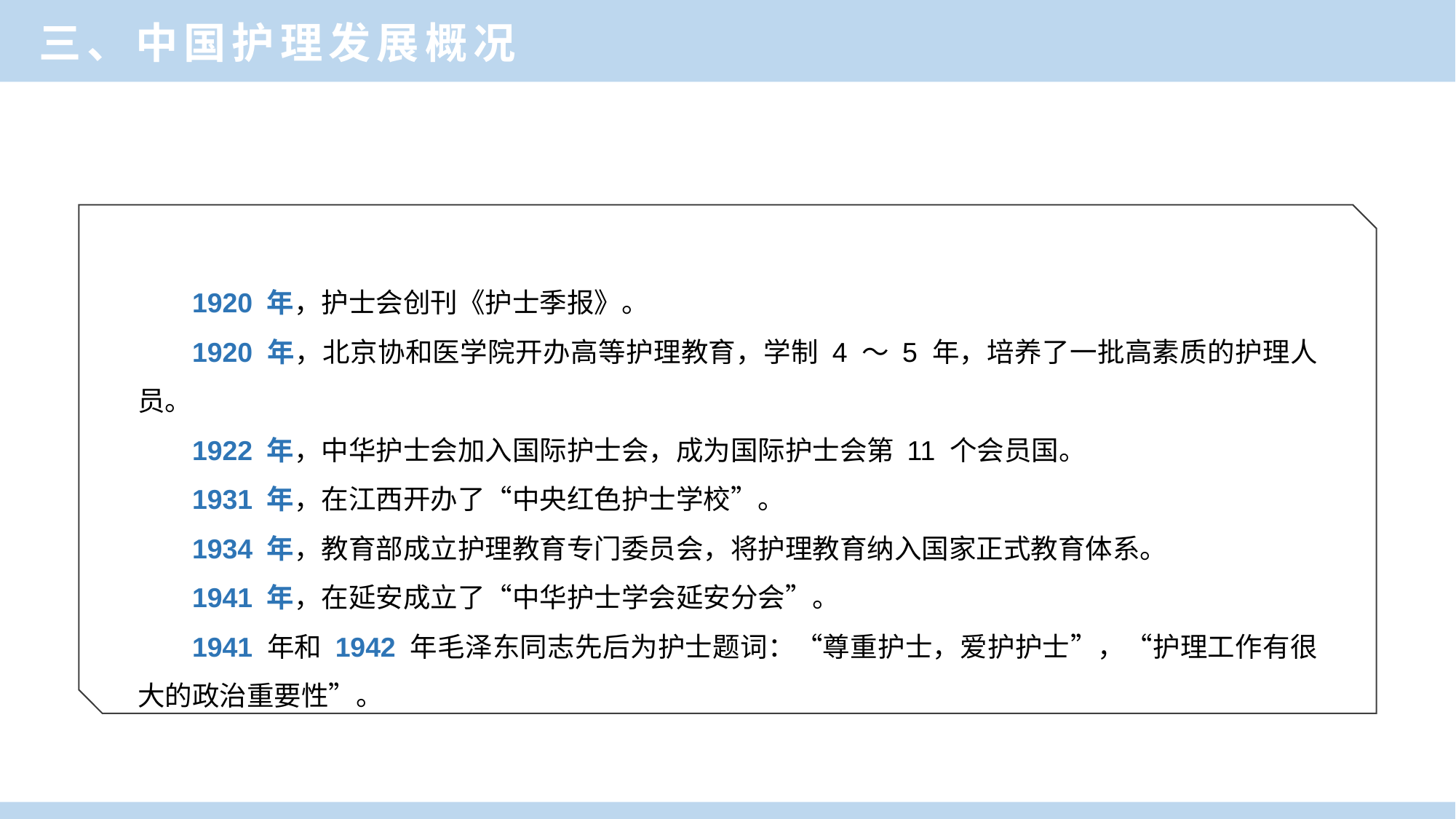

三、中国护理发展概况

1920 年，护士会创刊《护士季报》。
1920 年，北京协和医学院开办高等护理教育，学制 4 ～ 5 年，培养了一批高素质的护理人员。
1922 年，中华护士会加入国际护士会，成为国际护士会第 11 个会员国。
1931 年，在江西开办了“中央红色护士学校”。
1934 年，教育部成立护理教育专门委员会，将护理教育纳入国家正式教育体系。
1941 年，在延安成立了“中华护士学会延安分会”。
1941 年和 1942 年毛泽东同志先后为护士题词：“尊重护士，爱护护士”，“护理工作有很大的政治重要性”。